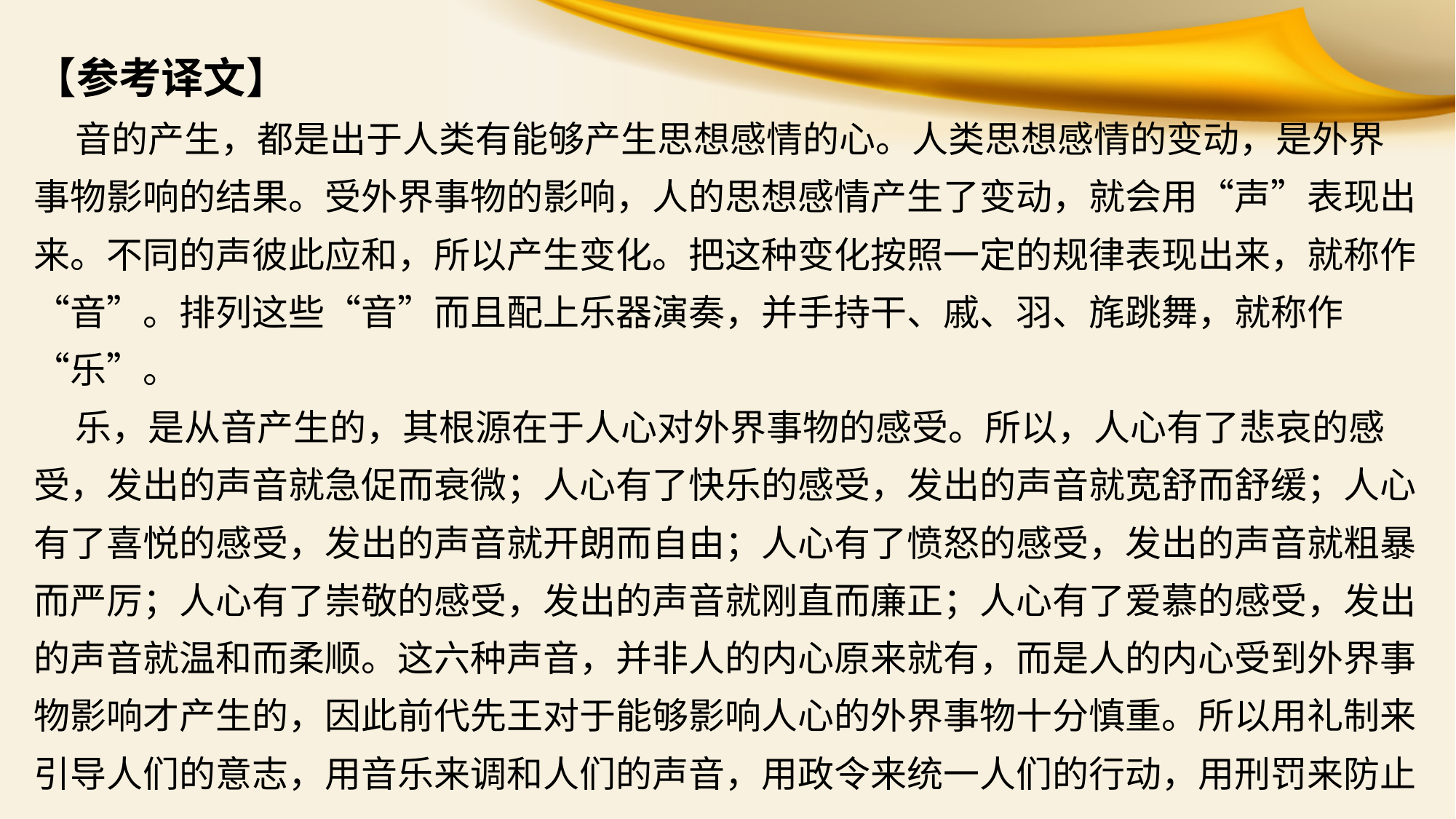

【参考译文】
    音的产生，都是出于人类有能够产生思想感情的心。人类思想感情的变动，是外界事物影响的结果。受外界事物的影响，人的思想感情产生了变动，就会用“声”表现出来。不同的声彼此应和，所以产生变化。把这种变化按照一定的规律表现出来，就称作“音”。排列这些“音”而且配上乐器演奏，并手持干、戚、羽、旄跳舞，就称作“乐”。
    乐，是从音产生的，其根源在于人心对外界事物的感受。所以，人心有了悲哀的感受，发出的声音就急促而衰微；人心有了快乐的感受，发出的声音就宽舒而舒缓；人心有了喜悦的感受，发出的声音就开朗而自由；人心有了愤怒的感受，发出的声音就粗暴而严厉；人心有了崇敬的感受，发出的声音就刚直而廉正；人心有了爱慕的感受，发出的声音就温和而柔顺。这六种声音，并非人的内心原来就有，而是人的内心受到外界事物影响才产生的，因此前代先王对于能够影响人心的外界事物十分慎重。所以用礼制来引导人们的意志，用音乐来调和人们的声音，用政令来统一人们的行动，用刑罚来防止